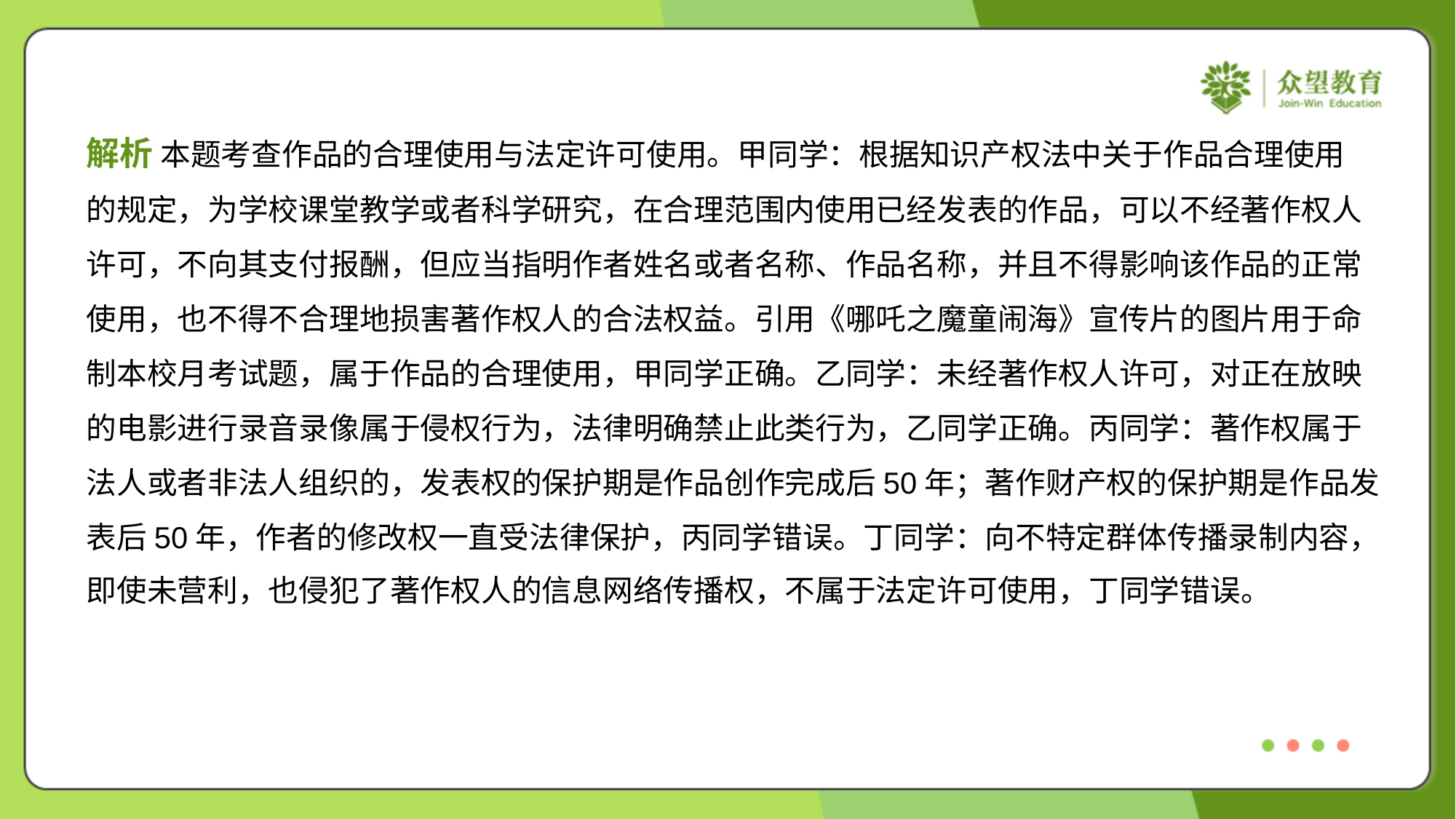

解析 本题考查作品的合理使用与法定许可使用。甲同学：根据知识产权法中关于作品合理使用
的规定，为学校课堂教学或者科学研究，在合理范围内使用已经发表的作品，可以不经著作权人
许可，不向其支付报酬，但应当指明作者姓名或者名称、作品名称，并且不得影响该作品的正常
使用，也不得不合理地损害著作权人的合法权益。引用《哪吒之魔童闹海》宣传片的图片用于命
制本校月考试题，属于作品的合理使用，甲同学正确。乙同学：未经著作权人许可，对正在放映
的电影进行录音录像属于侵权行为，法律明确禁止此类行为，乙同学正确。丙同学：著作权属于
法人或者非法人组织的，发表权的保护期是作品创作完成后50年；著作财产权的保护期是作品发
表后50年，作者的修改权一直受法律保护，丙同学错误。丁同学：向不特定群体传播录制内容，
即使未营利，也侵犯了著作权人的信息网络传播权，不属于法定许可使用，丁同学错误。